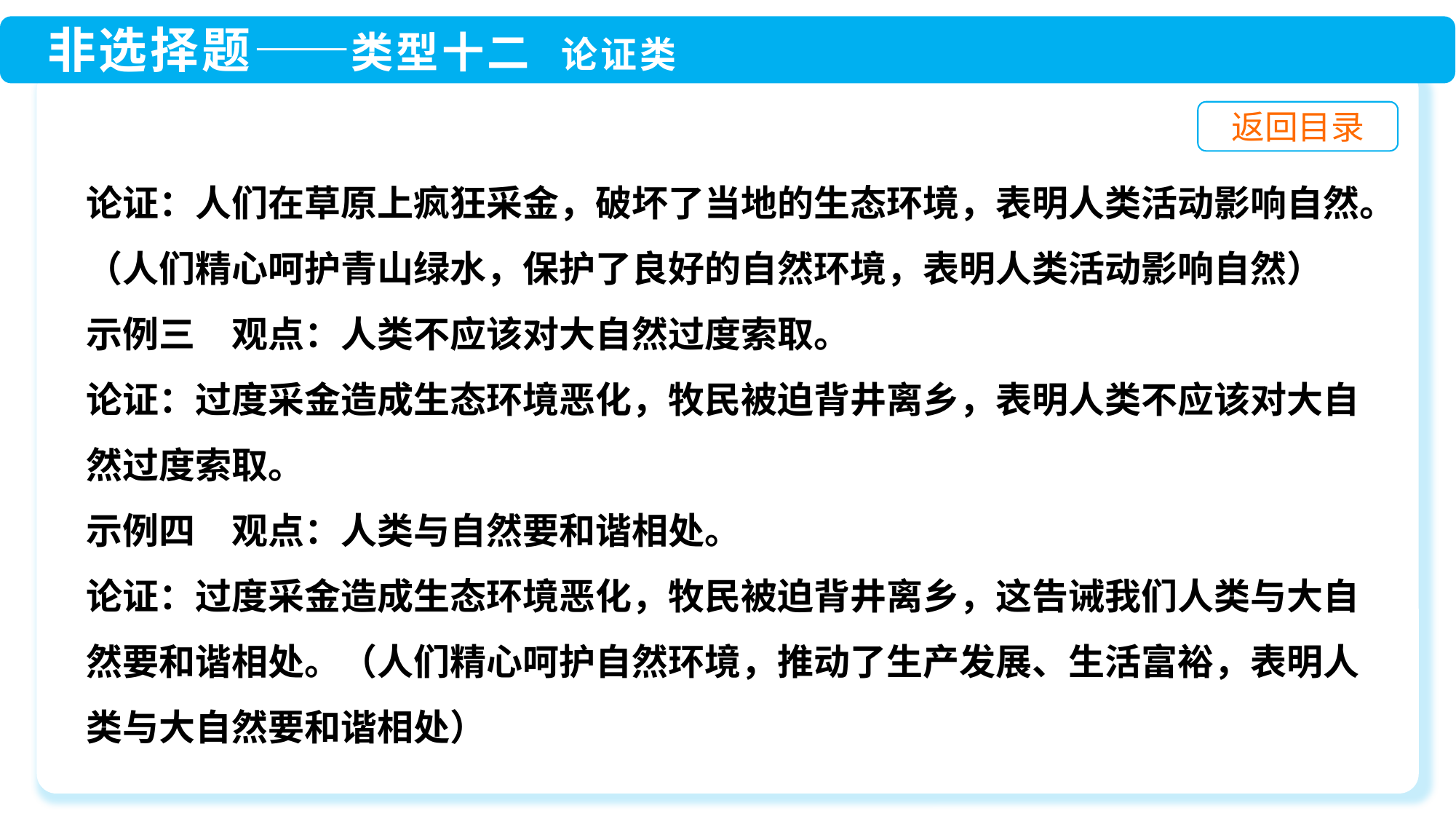

论证：人们在草原上疯狂采金，破坏了当地的生态环境，表明人类活动影响自然。（人们精心呵护青山绿水，保护了良好的自然环境，表明人类活动影响自然）
示例三　观点：人类不应该对大自然过度索取。
论证：过度采金造成生态环境恶化，牧民被迫背井离乡，表明人类不应该对大自然过度索取。
示例四　观点：人类与自然要和谐相处。
论证：过度采金造成生态环境恶化，牧民被迫背井离乡，这告诫我们人类与大自然要和谐相处。（人们精心呵护自然环境，推动了生产发展、生活富裕，表明人类与大自然要和谐相处）